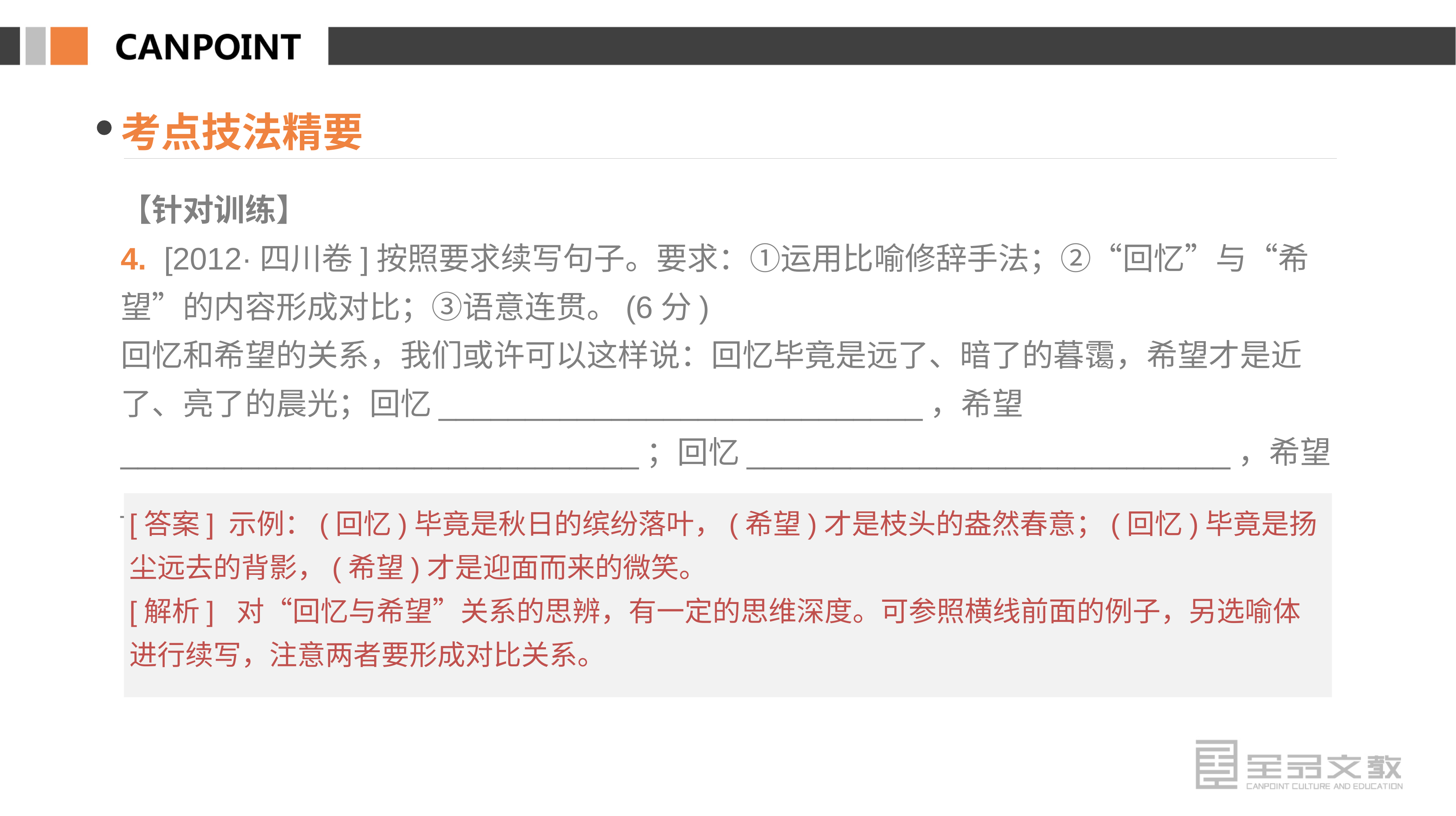

考点技法精要

【针对训练】
4.  [2012·四川卷]按照要求续写句子。要求：①运用比喻修辞手法；②“回忆”与“希望”的内容形成对比；③语意连贯。(6分)
回忆和希望的关系，我们或许可以这样说：回忆毕竟是远了、暗了的暮霭，希望才是近了、亮了的晨光；回忆____________________________，希望______________________________；回忆____________________________，希望____________________________。

[答案] 示例：(回忆)毕竟是秋日的缤纷落叶，(希望)才是枝头的盎然春意；(回忆)毕竟是扬尘远去的背影，(希望)才是迎面而来的微笑。
[解析]  对“回忆与希望”关系的思辨，有一定的思维深度。可参照横线前面的例子，另选喻体进行续写，注意两者要形成对比关系。